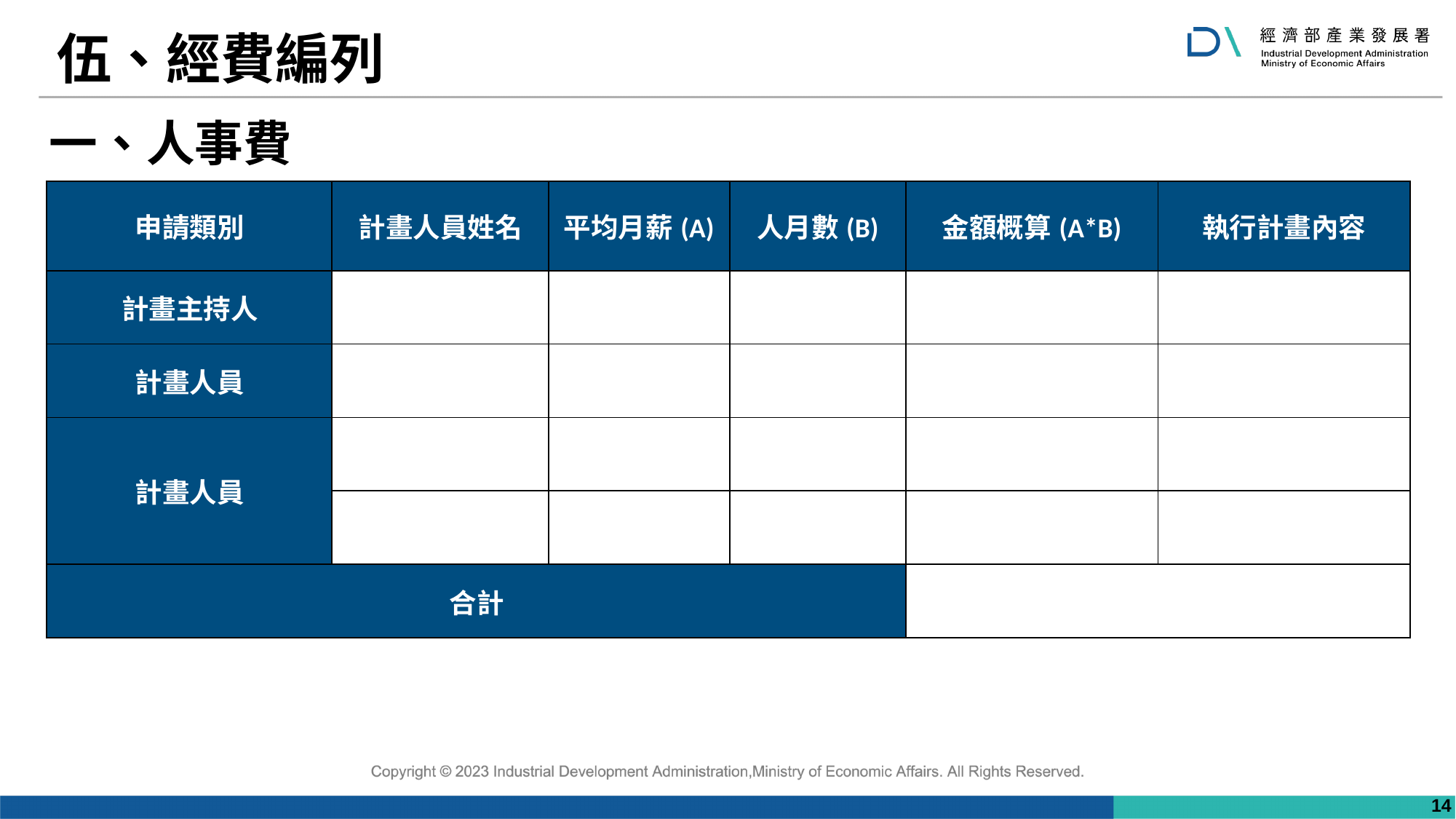

# 伍、經費編列
一、人事費
| 申請類別 | 計畫人員姓名 | 平均月薪(A) | 人月數(B) | 金額概算(A\*B) | 執行計畫內容 |
| --- | --- | --- | --- | --- | --- |
| 計畫主持人 |  |  |  |  |  |
| 計畫人員 |  |  |  |  |  |
| 計畫人員 |  |  |  |  |  |
|  |  |  |  |  |  |
| 合計 |  |  |  |  |  |
14